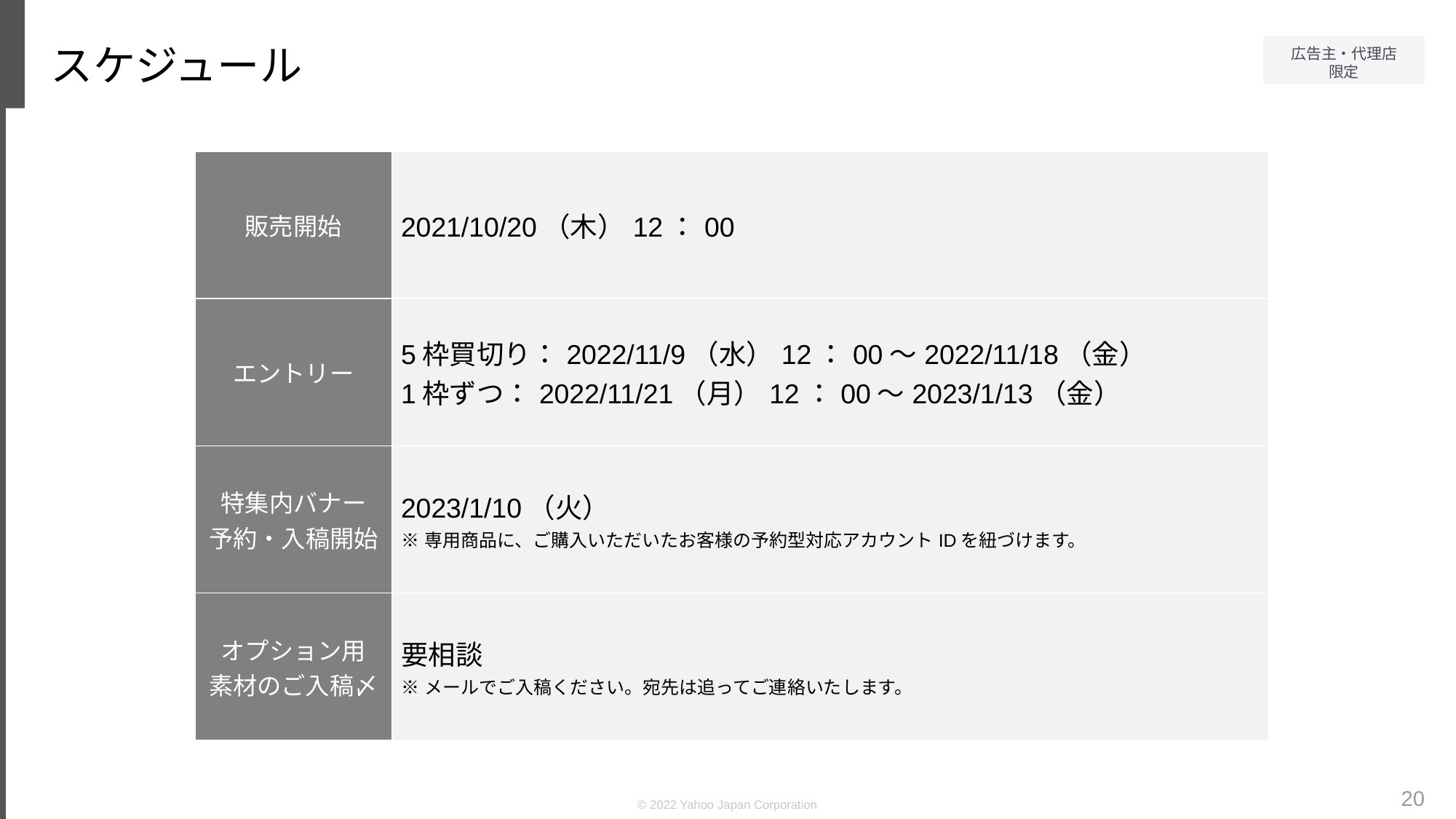

スケジュール
| 販売開始 | 2021/10/20（木）12：00 |
| --- | --- |
| エントリー | 5枠買切り：2022/11/9（水）12：00～2022/11/18（金） 1枠ずつ：2022/11/21（月）12：00～2023/1/13（金） |
| 特集内バナー 予約・入稿開始 | 2023/1/10（火） ※専用商品に、ご購入いただいたお客様の予約型対応アカウントIDを紐づけます。 |
| オプション用 素材のご入稿〆 | 要相談 ※メールでご入稿ください。宛先は追ってご連絡いたします。 |
20
© 2022 Yahoo Japan Corporation